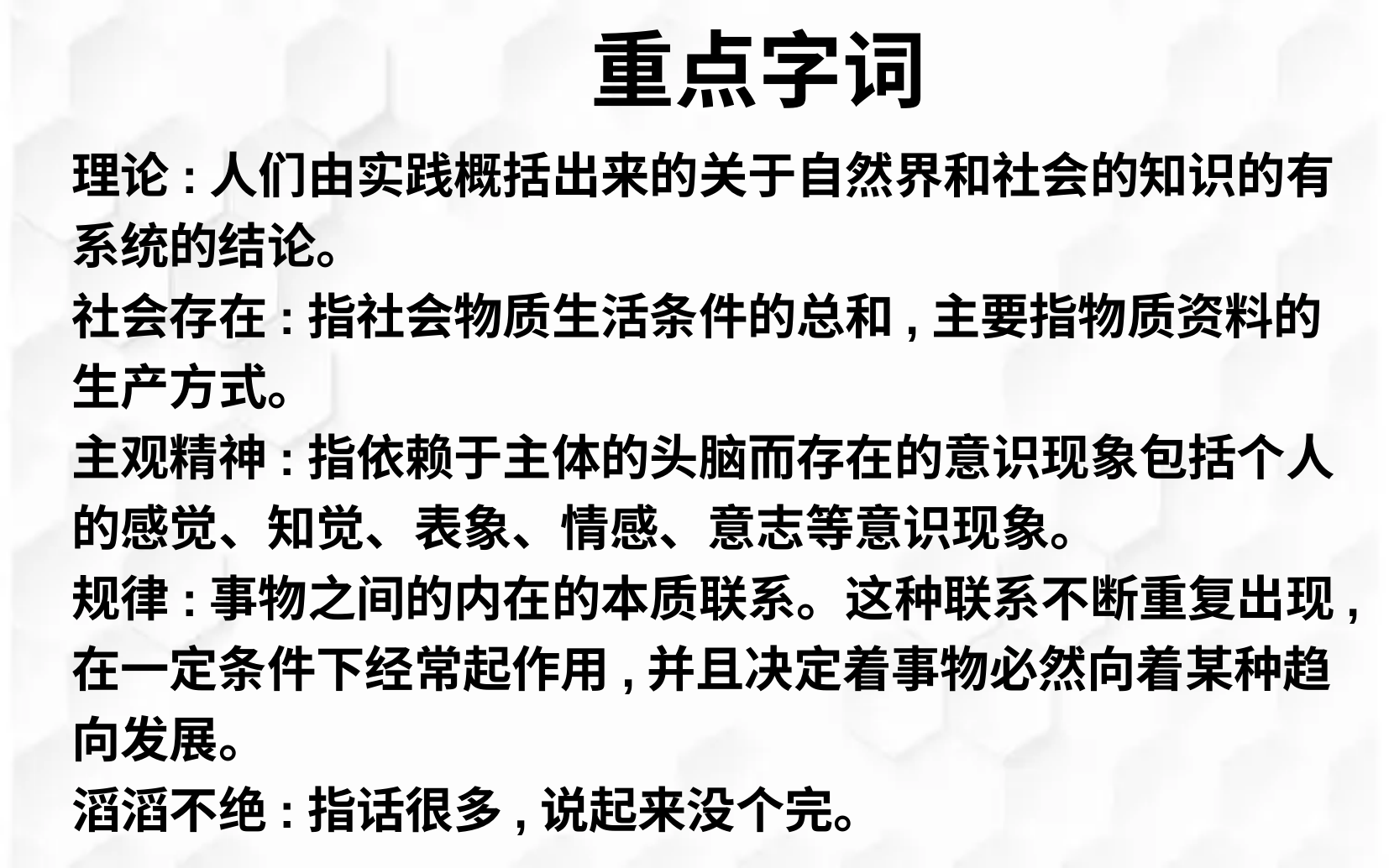

重点字词
理论:人们由实践概括出来的关于自然界和社会的知识的有系统的结论。
社会存在:指社会物质生活条件的总和,主要指物质资料的生产方式。
主观精神:指依赖于主体的头脑而存在的意识现象包括个人的感觉、知觉、表象、情感、意志等意识现象。
规律:事物之间的内在的本质联系。这种联系不断重复出现,在一定条件下经常起作用,并且决定着事物必然向着某种趋向发展。
滔滔不绝:指话很多,说起来没个完。